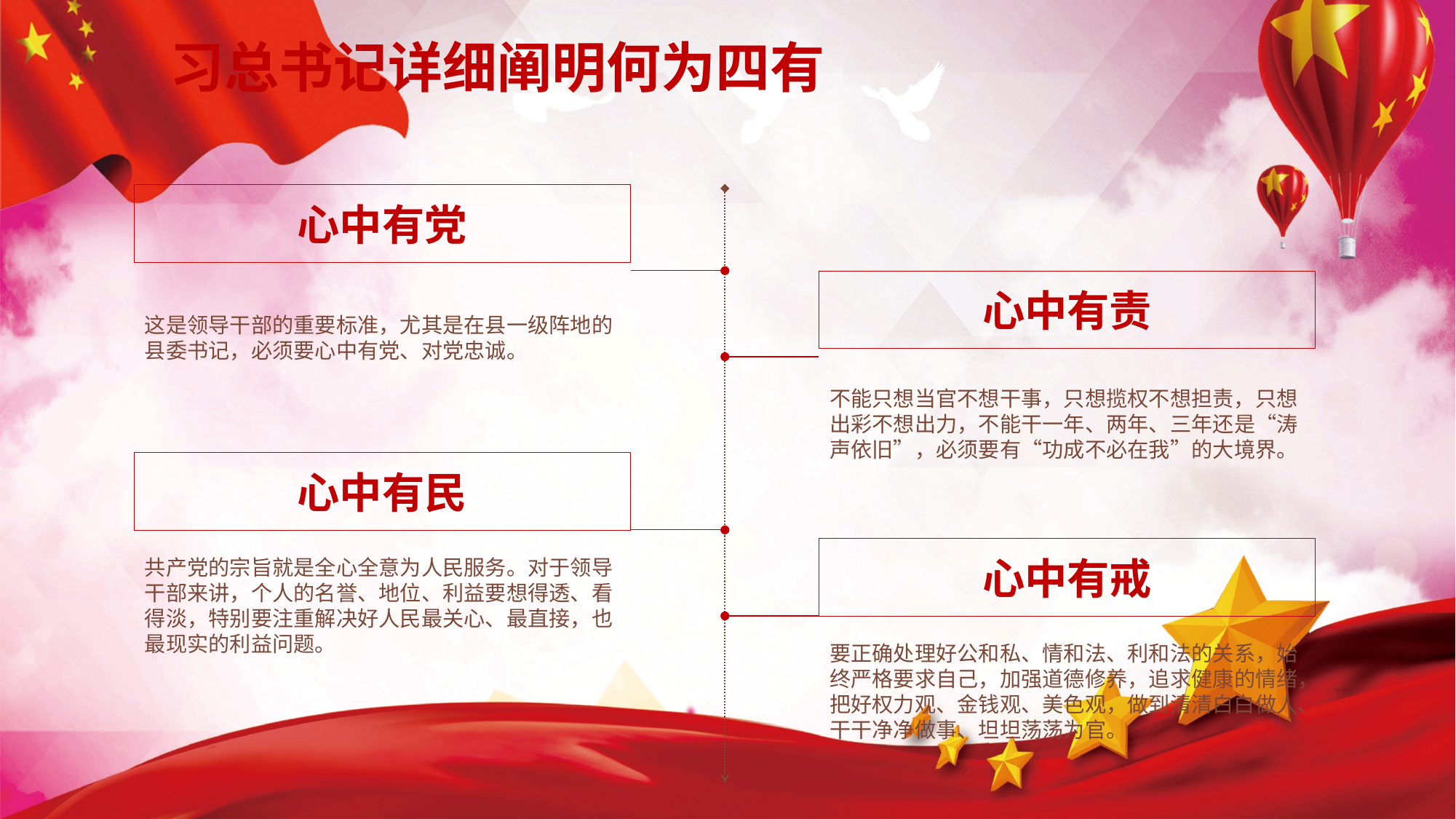

习总书记详细阐明何为四有
心中有党
这是领导干部的重要标准，尤其是在县一级阵地的县委书记，必须要心中有党、对党忠诚。
心中有责
不能只想当官不想干事，只想揽权不想担责，只想出彩不想出力，不能干一年、两年、三年还是“涛声依旧”，必须要有“功成不必在我”的大境界。
心中有民
共产党的宗旨就是全心全意为人民服务。对于领导干部来讲，个人的名誉、地位、利益要想得透、看得淡，特别要注重解决好人民最关心、最直接，也最现实的利益问题。
心中有戒
要正确处理好公和私、情和法、利和法的关系，始终严格要求自己，加强道德修养，追求健康的情绪，把好权力观、金钱观、美色观，做到清清白白做人、干干净净做事、坦坦荡荡为官。
延时符